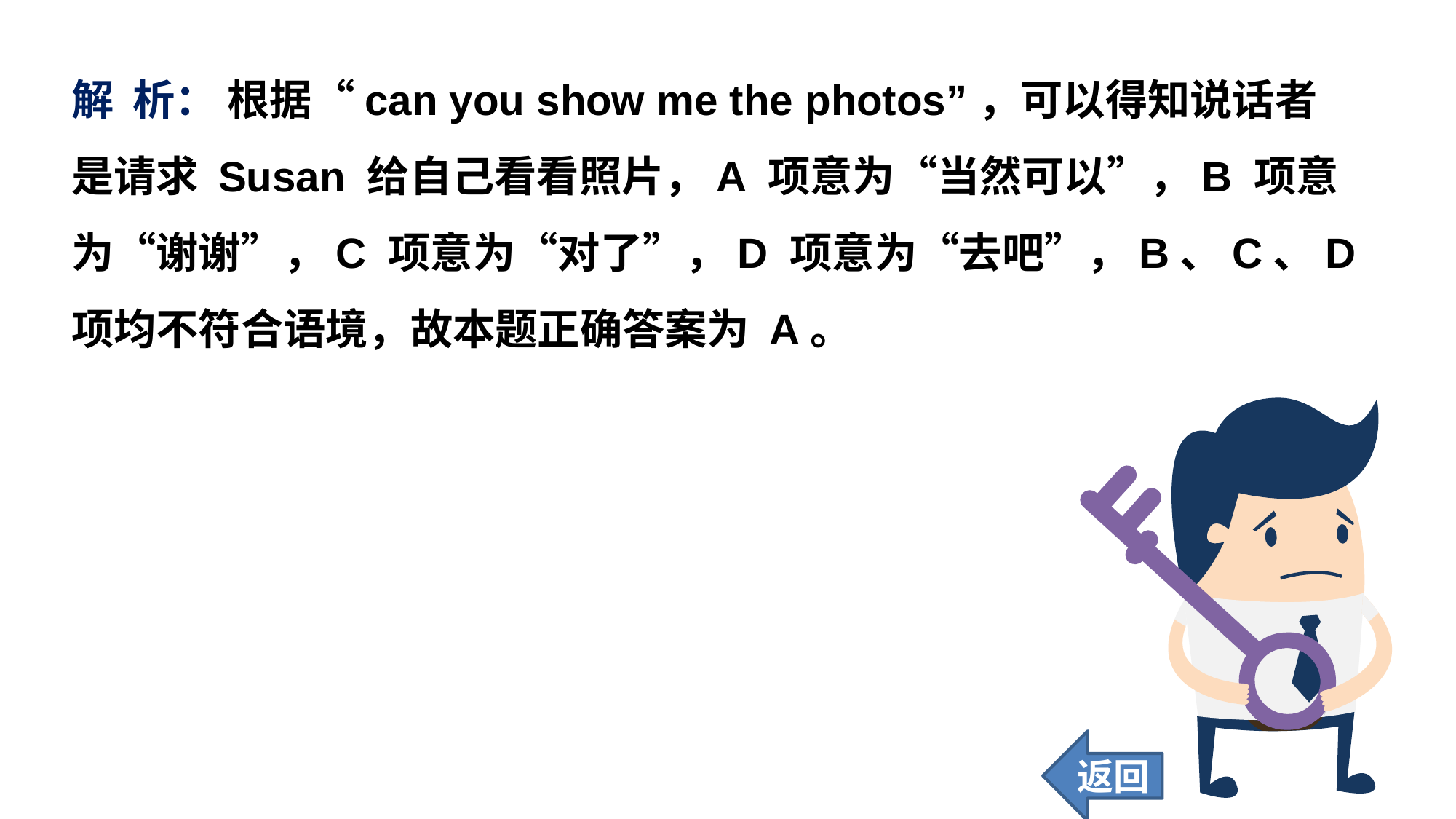

解  析： 根据“can you show me the photos”，可以得知说话者是请求 Susan 给自己看看照片，A 项意为“当然可以”，B 项意为“谢谢”，C 项意为“对了”，D 项意为“去吧”，B、C、D项均不符合语境，故本题正确答案为 A。

返回
103